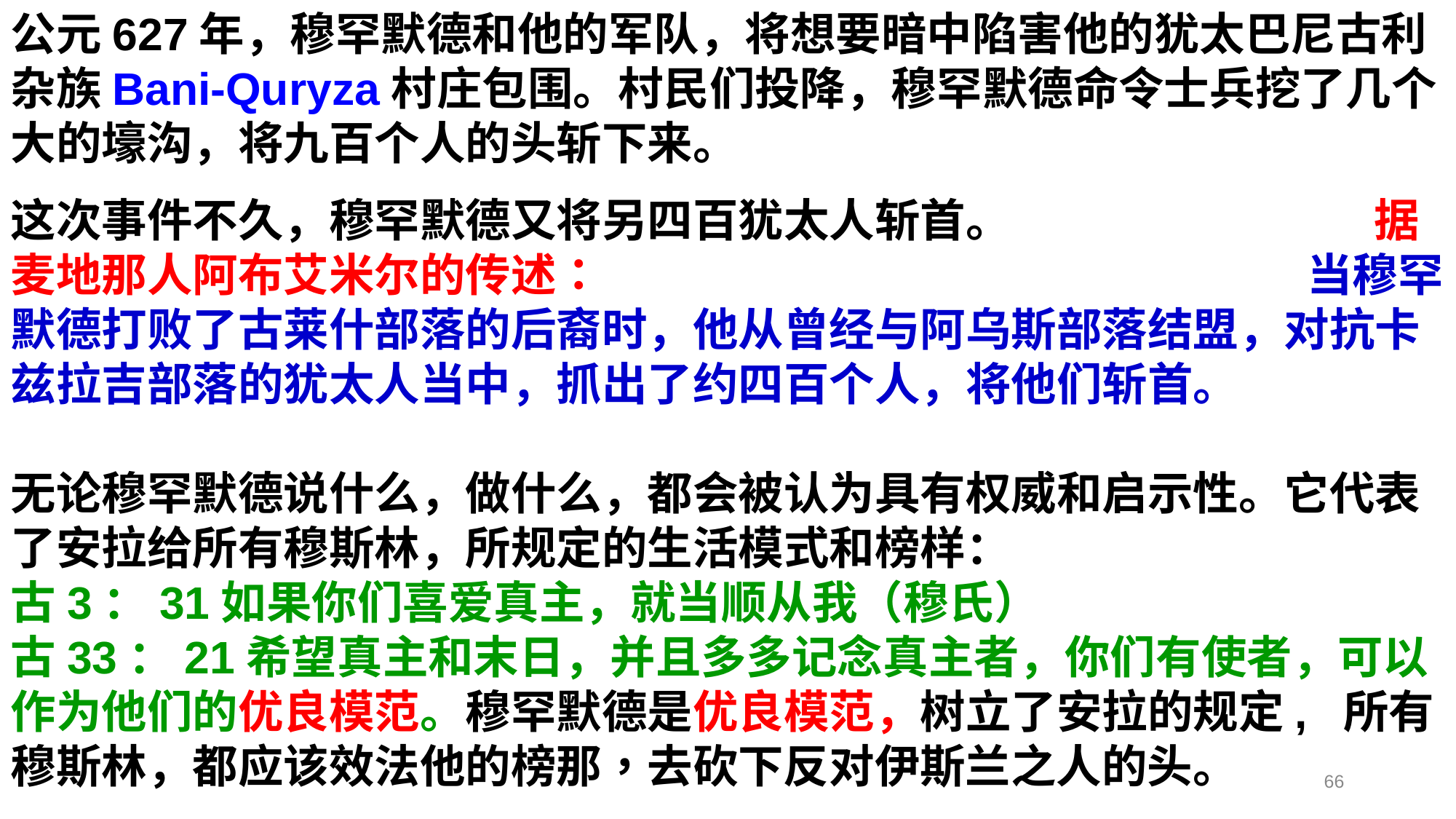

公元627年，穆罕默德和他的军队，将想要暗中陷害他的犹太巴尼古利杂族Bani-Quryza村庄包围。村民们投降，穆罕默德命令士兵挖了几个大的壕沟，将九百个人的头斩下来。
这次事件不久，穆罕默德又将另四百犹太人斩首。                                   据麦地那人阿布艾米尔的传述：                                                                    当穆罕默德打败了古莱什部落的后裔时，他从曾经与阿乌斯部落结盟，对抗卡兹拉吉部落的犹太人当中，抓出了约四百个人，将他们斩首。

无论穆罕默德说什么，做什么，都会被认为具有权威和启示性。它代表了安拉给所有穆斯林，所规定的生活模式和榜样：
古3：31如果你们喜爱真主，就当顺从我（穆氏）
古33：21希望真主和末日，并且多多记念真主者，你们有使者，可以作为他们的优良模范。穆罕默德是优良模范，树立了安拉的规定,  所有穆斯林，都应该效法他的榜那，去砍下反对伊斯兰之人的头。
66